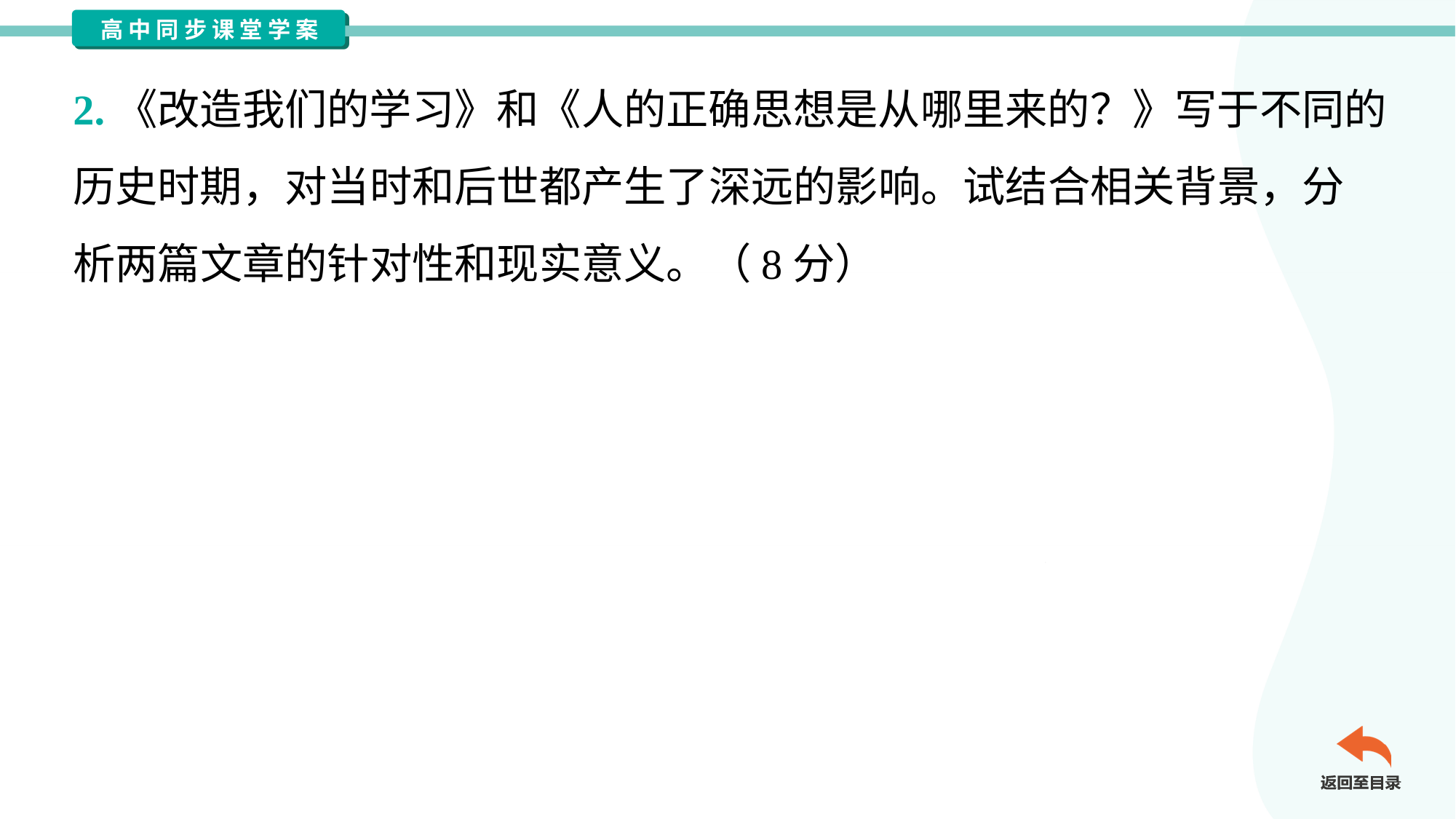

2.《改造我们的学习》和《人的正确思想是从哪里来的？》写于不同的
历史时期，对当时和后世都产生了深远的影响。试结合相关背景，分
析两篇文章的针对性和现实意义。（8分）